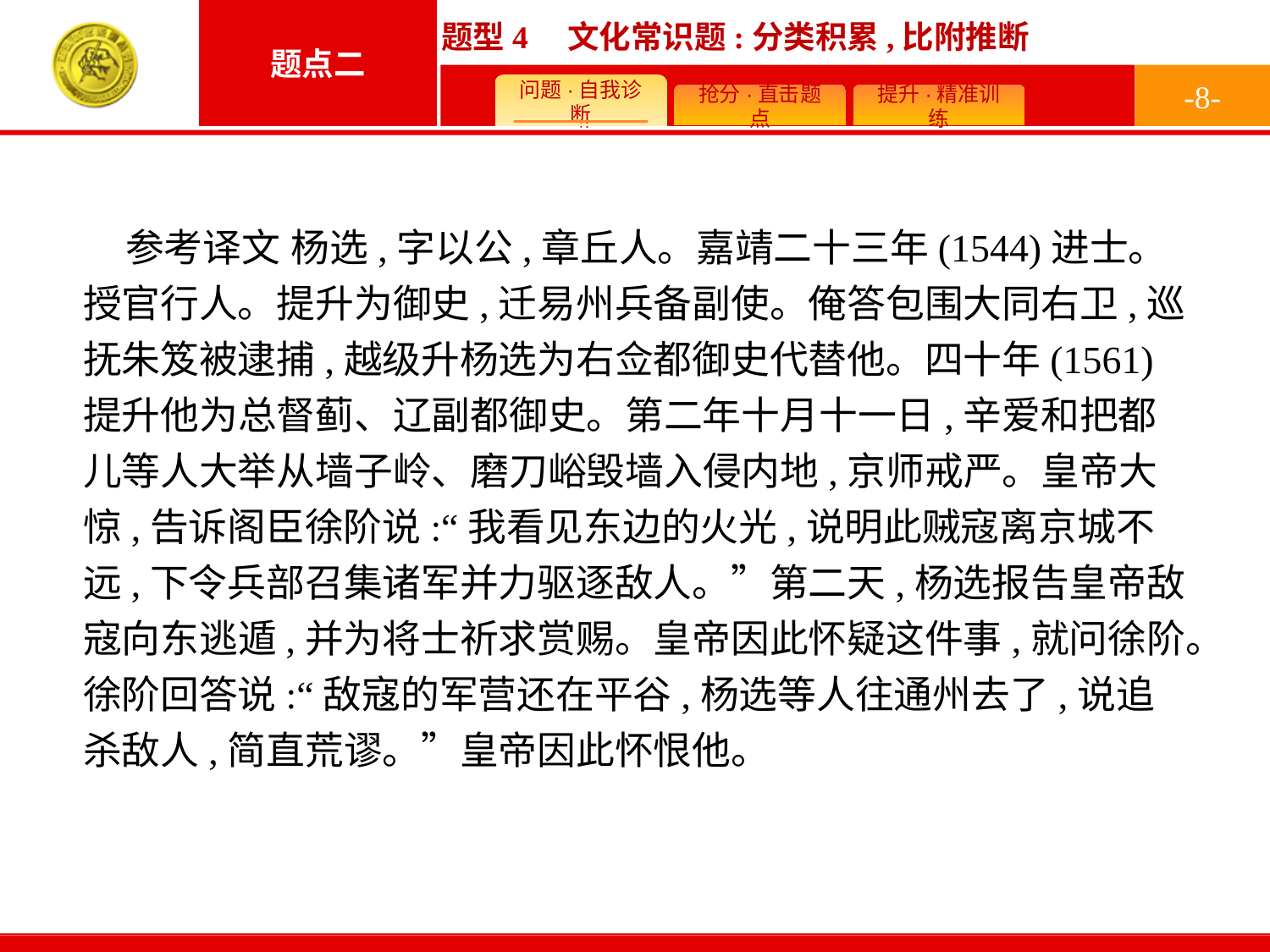

-8-
参考译文 杨选,字以公,章丘人。嘉靖二十三年(1544)进士。授官行人。提升为御史,迁易州兵备副使。俺答包围大同右卫,巡抚朱笈被逮捕,越级升杨选为右佥都御史代替他。四十年(1561)提升他为总督蓟、辽副都御史。第二年十月十一日,辛爱和把都儿等人大举从墙子岭、磨刀峪毁墙入侵内地,京师戒严。皇帝大惊,告诉阁臣徐阶说:“我看见东边的火光,说明此贼寇离京城不远,下令兵部召集诸军并力驱逐敌人。”第二天,杨选报告皇帝敌寇向东逃遁,并为将士祈求赏赐。皇帝因此怀疑这件事,就问徐阶。徐阶回答说:“敌寇的军营还在平谷,杨选等人往通州去了,说追杀敌人,简直荒谬。”皇帝因此怀恨他。